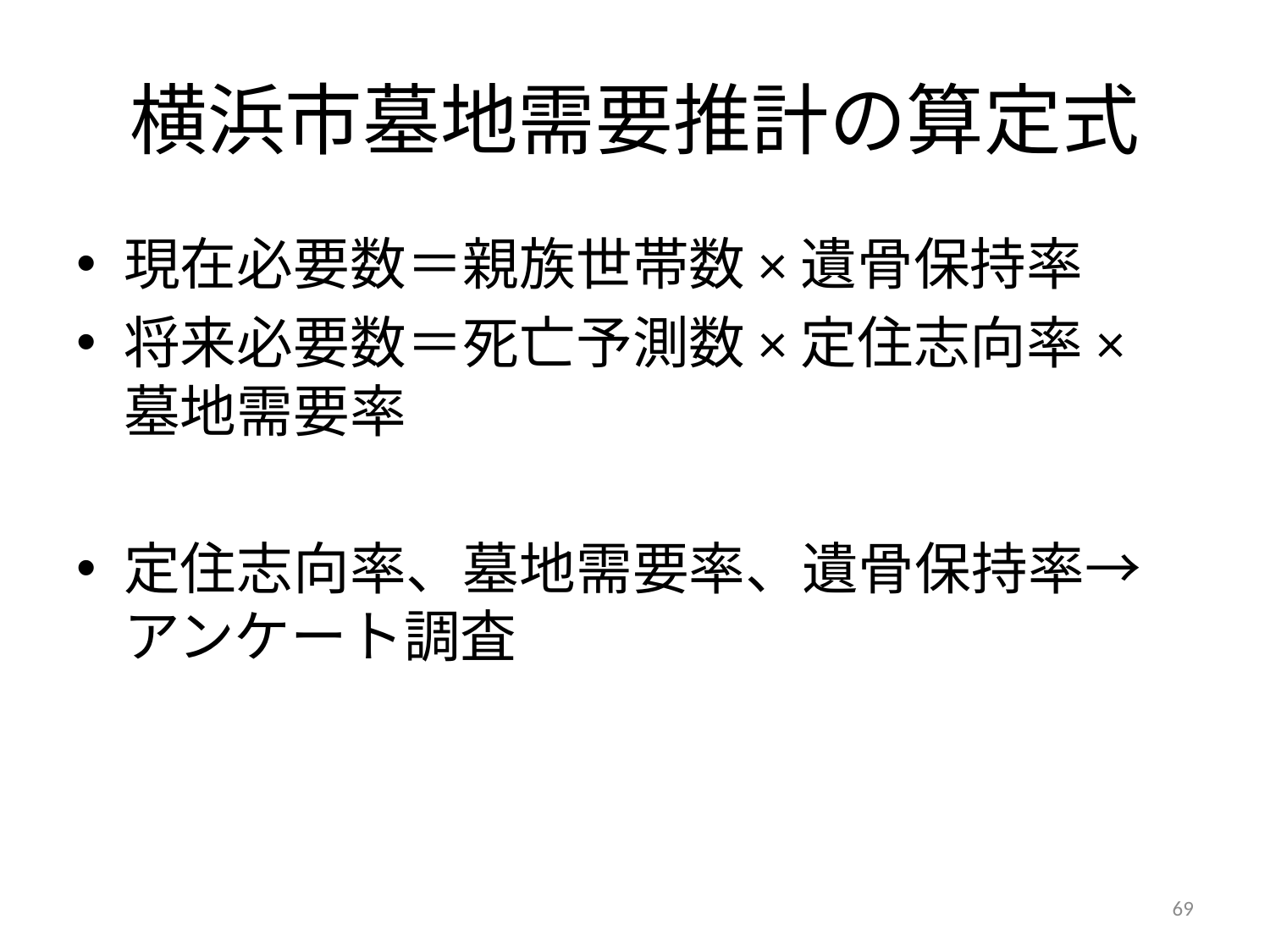

# 横浜市墓地需要推計の算定式
現在必要数＝親族世帯数×遺骨保持率
将来必要数＝死亡予測数×定住志向率×墓地需要率

定住志向率、墓地需要率、遺骨保持率→アンケート調査
69